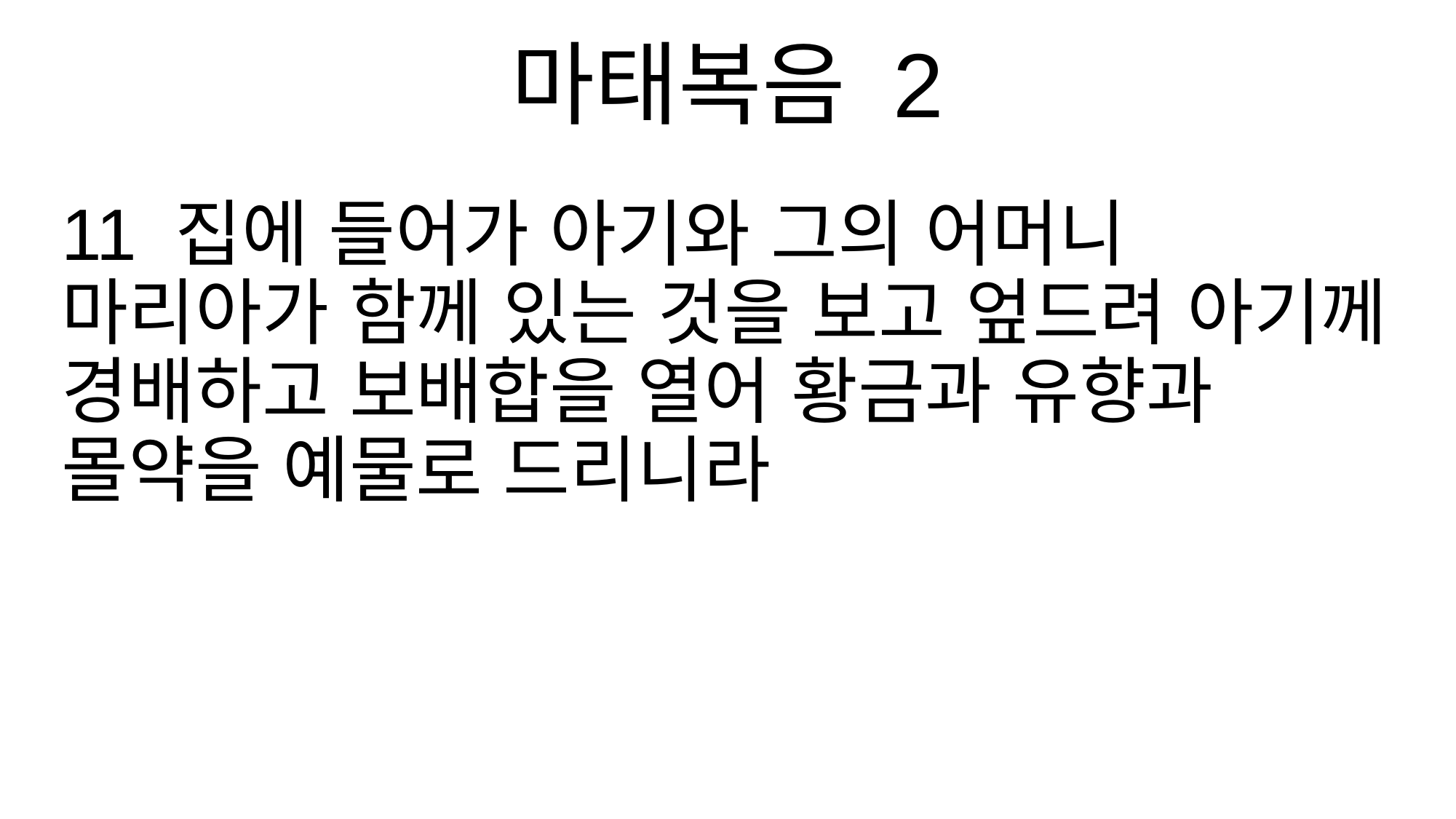

마태복음 2
11 집에 들어가 아기와 그의 어머니 마리아가 함께 있는 것을 보고 엎드려 아기께 경배하고 보배합을 열어 황금과 유향과 몰약을 예물로 드리니라